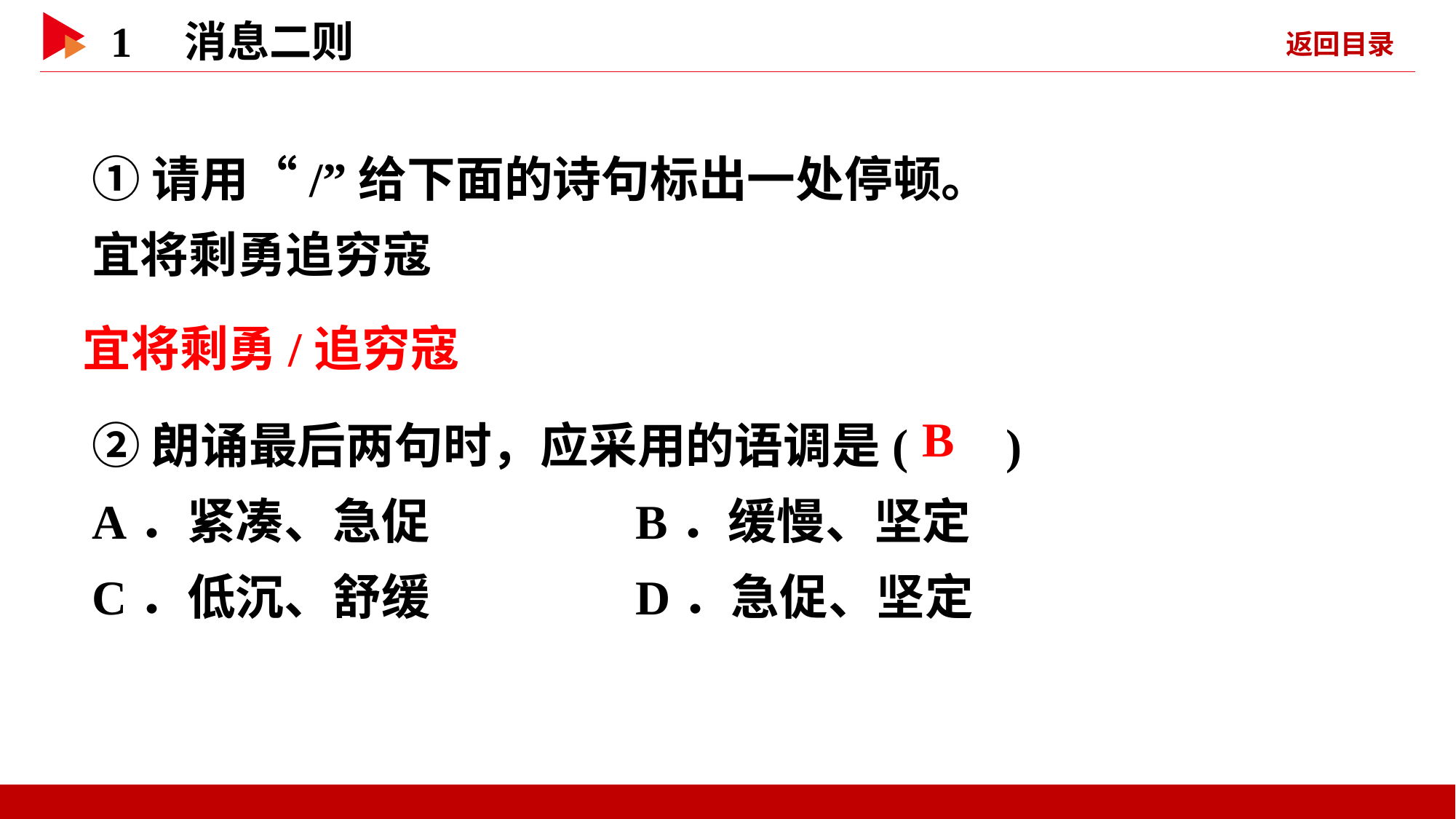

①请用“/”给下面的诗句标出一处停顿。
宜将剩勇追穷寇
宜将剩勇/追穷寇
②朗诵最后两句时，应采用的语调是(        )
A．紧凑、急促　　　　B．缓慢、坚定
C．低沉、舒缓　　　　D．急促、坚定
   B